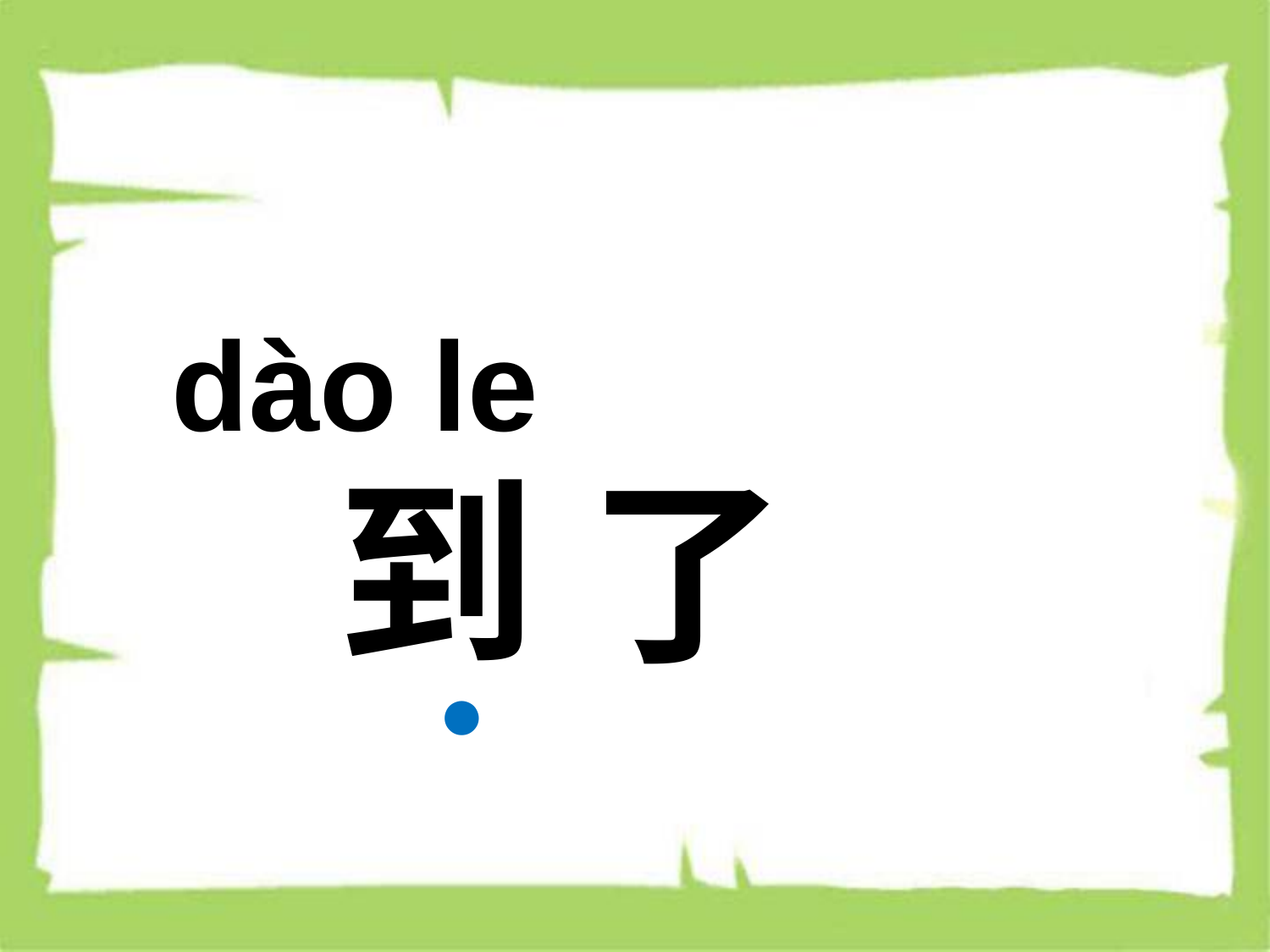

# dào le
                到    了
●
绿色圃中小学教育网http://www.lspjy.com  绿色圃中学资源网http://cz.lspjy.com